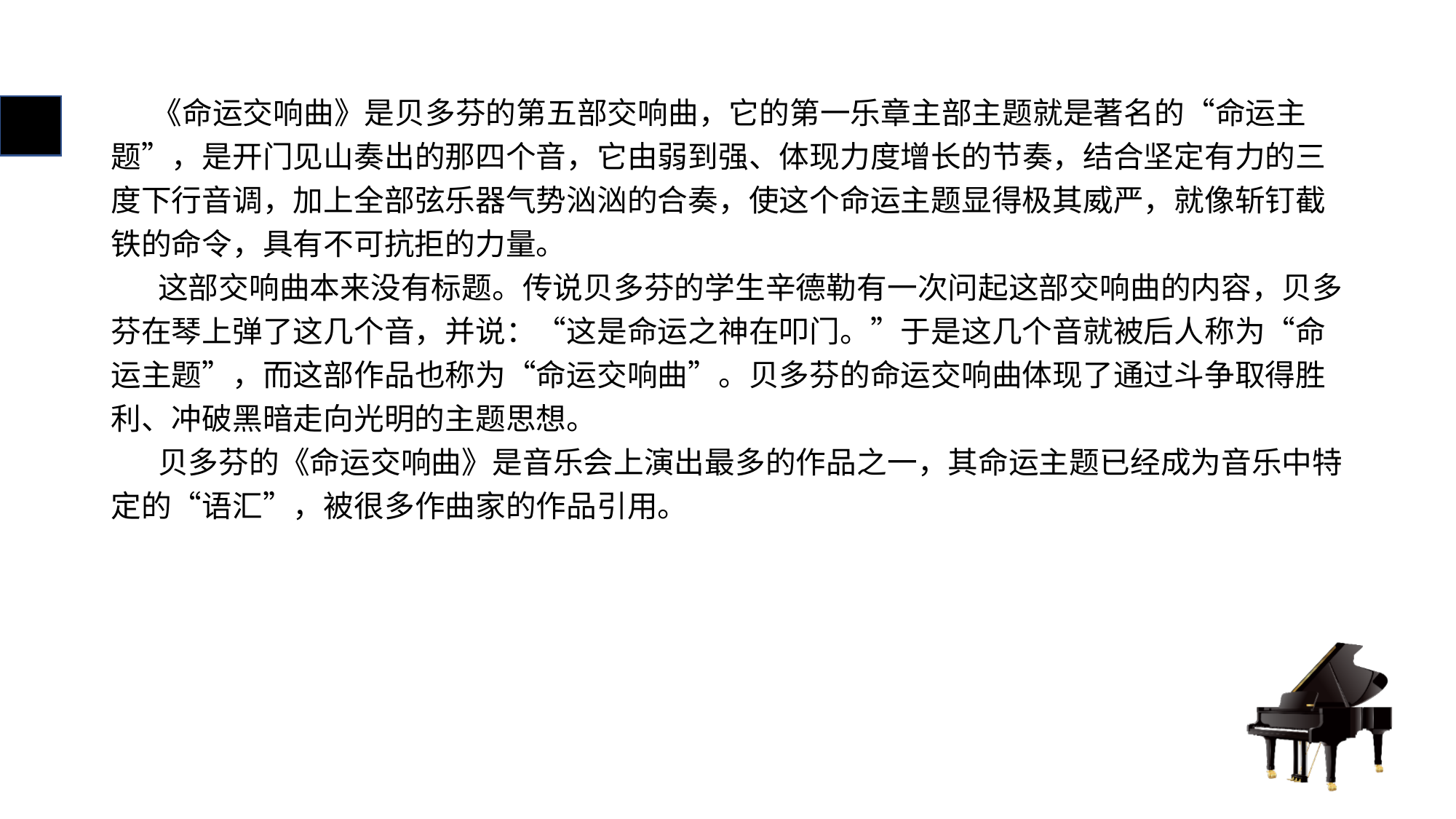

# 《命运交响曲》是贝多芬的第五部交响曲，它的第一乐章主部主题就是著名的“命运主题”，是开门见山奏出的那四个音，它由弱到强、体现力度增长的节奏，结合坚定有力的三度下行音调，加上全部弦乐器气势汹汹的合奏，使这个命运主题显得极其威严，就像斩钉截铁的命令，具有不可抗拒的力量。 这部交响曲本来没有标题。传说贝多芬的学生辛德勒有一次问起这部交响曲的内容，贝多芬在琴上弹了这几个音，并说：“这是命运之神在叩门。”于是这几个音就被后人称为“命运主题”，而这部作品也称为“命运交响曲”。贝多芬的命运交响曲体现了通过斗争取得胜利、冲破黑暗走向光明的主题思想。 贝多芬的《命运交响曲》是音乐会上演出最多的作品之一，其命运主题已经成为音乐中特定的“语汇”，被很多作曲家的作品引用。